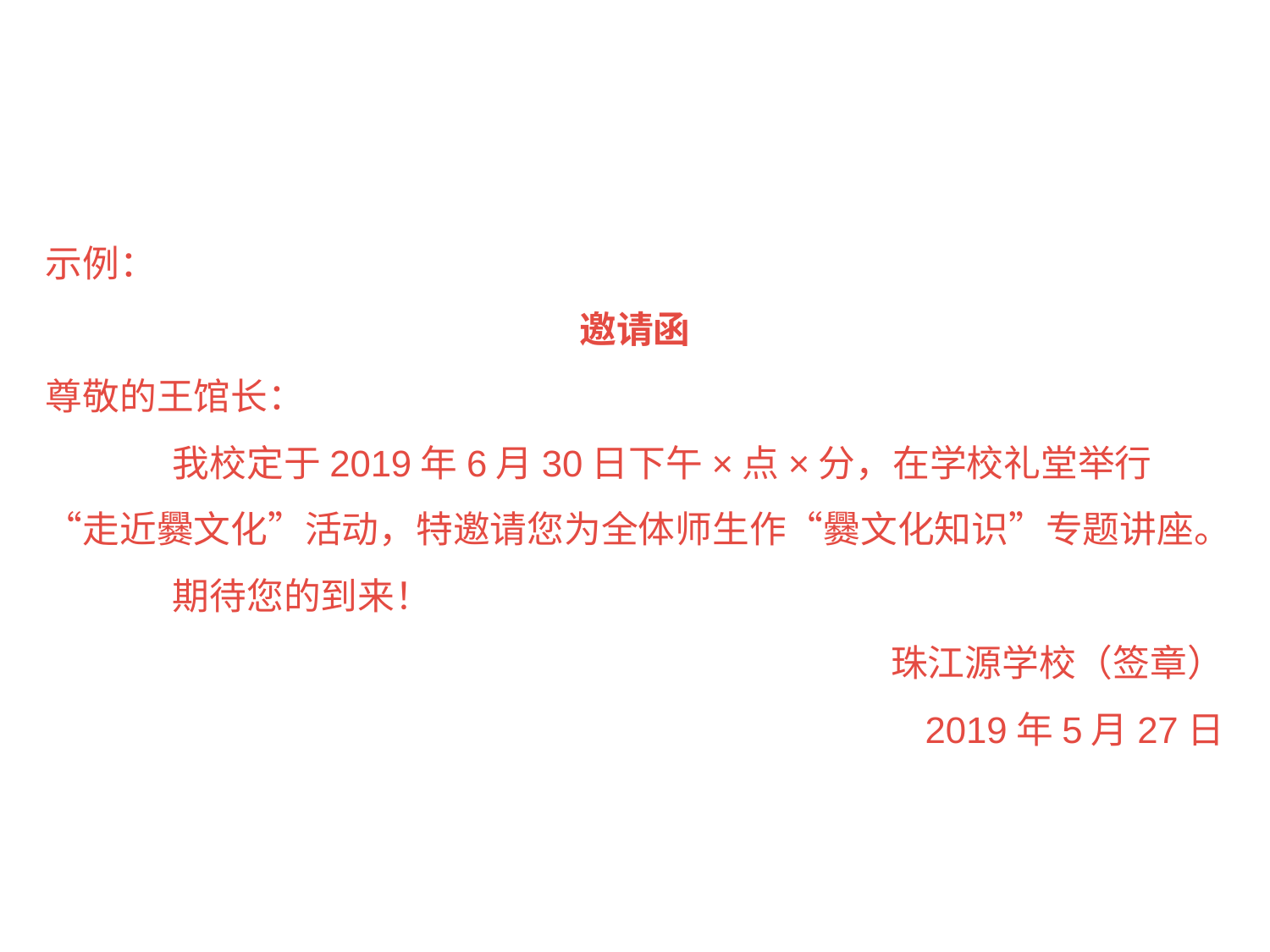

示例：
邀请函
尊敬的王馆长：
	我校定于2019年6月30日下午×点×分，在学校礼堂举行“走近爨文化”活动，特邀请您为全体师生作“爨文化知识”专题讲座。
	期待您的到来！
珠江源学校（签章）
2019年5月27日